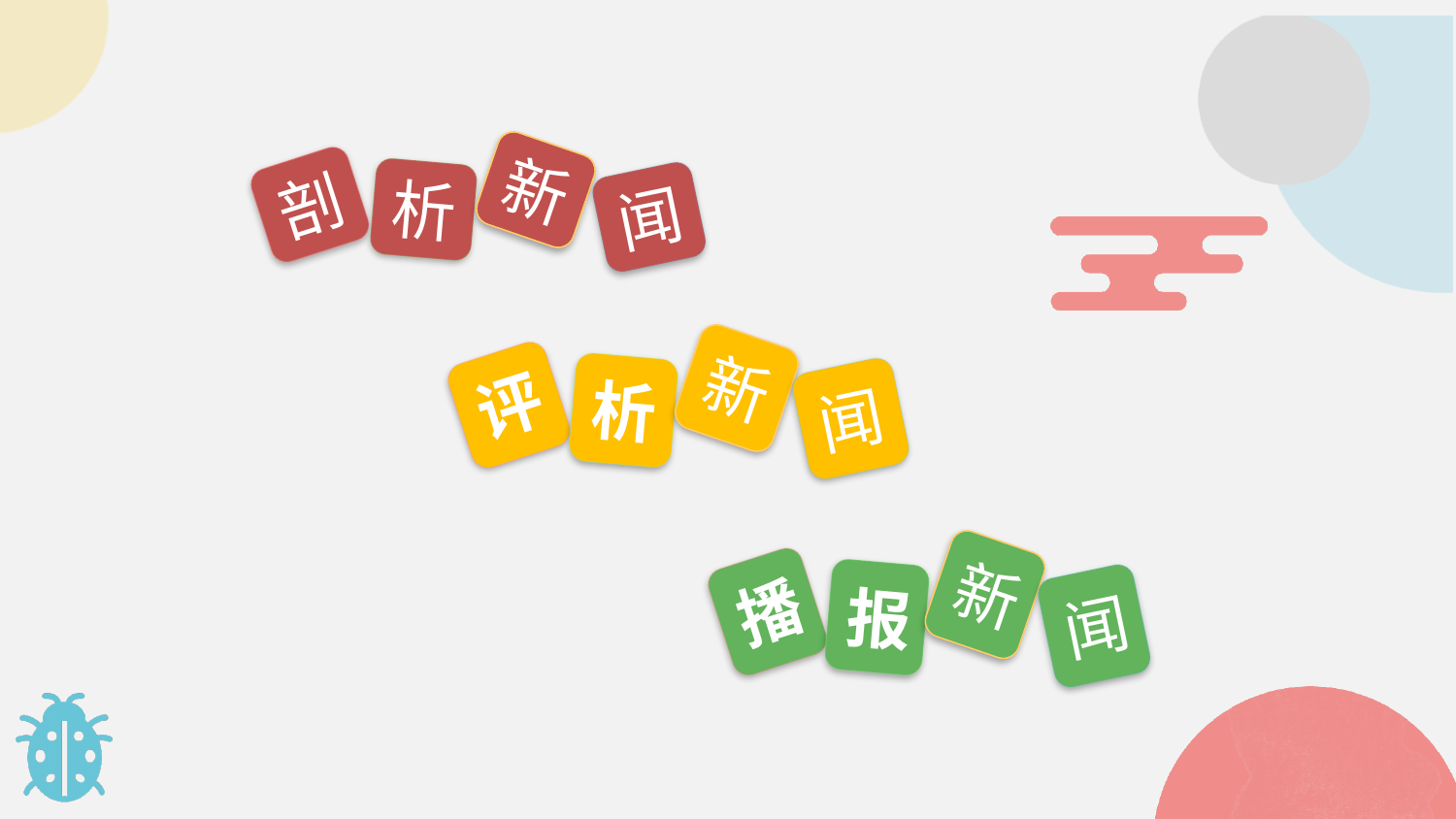

新
剖
析
闻
新
评
析
闻
新
播
报
闻